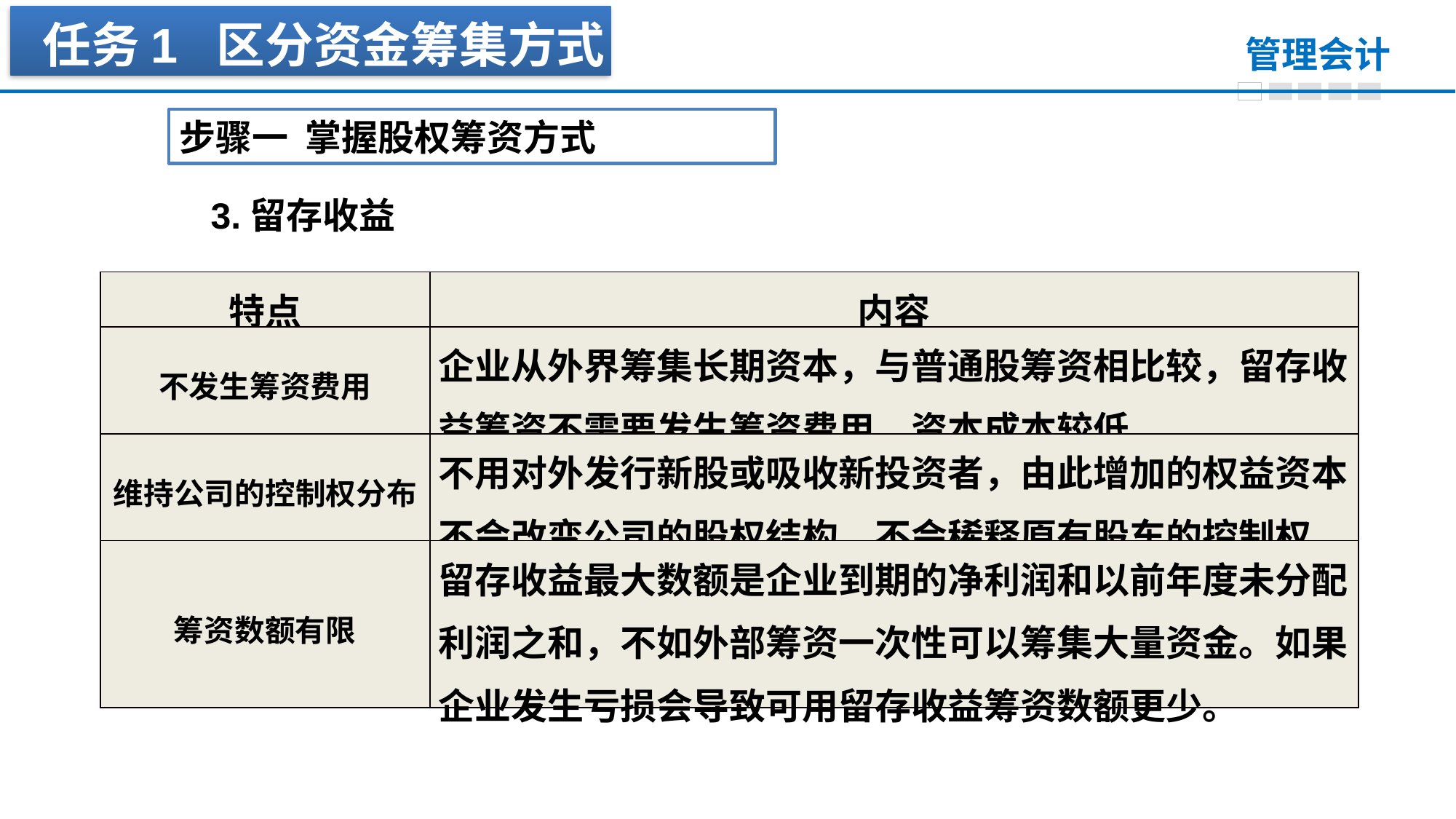

任务1  区分资金筹集方式
步骤一  掌握股权筹资方式
3.留存收益
| 特点 | 内容 |
| --- | --- |
| 不发生筹资费用 | 企业从外界筹集长期资本，与普通股筹资相比较，留存收益筹资不需要发生筹资费用，资本成本较低。 |
| 维持公司的控制权分布 | 不用对外发行新股或吸收新投资者，由此增加的权益资本不会改变公司的股权结构，不会稀释原有股东的控制权。 |
| 筹资数额有限 | 留存收益最大数额是企业到期的净利润和以前年度未分配利润之和，不如外部筹资一次性可以筹集大量资金。如果企业发生亏损会导致可用留存收益筹资数额更少。 |